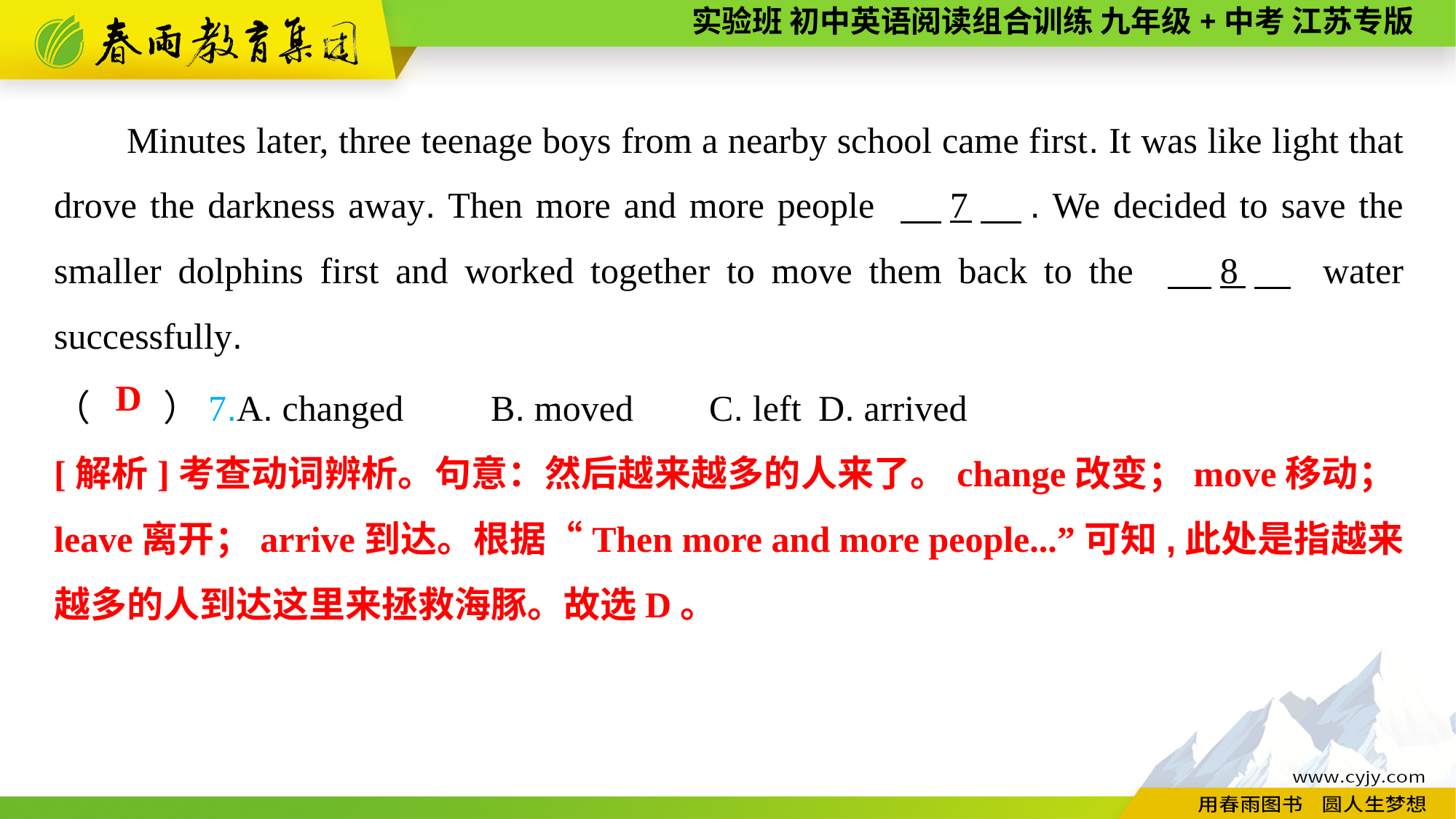

Minutes later, three teenage boys from a nearby school came first. It was like light that drove the darkness away. Then more and more people 　7　. We decided to save the smaller dolphins first and worked together to move them back to the 　8　 water successfully.
（　　）7.A. changed	B. moved	C. left	D. arrived
D
[解析]考查动词辨析。句意：然后越来越多的人来了。change改变；move移动；leave离开；arrive到达。根据“Then more and more people...”可知,此处是指越来越多的人到达这里来拯救海豚。故选D。